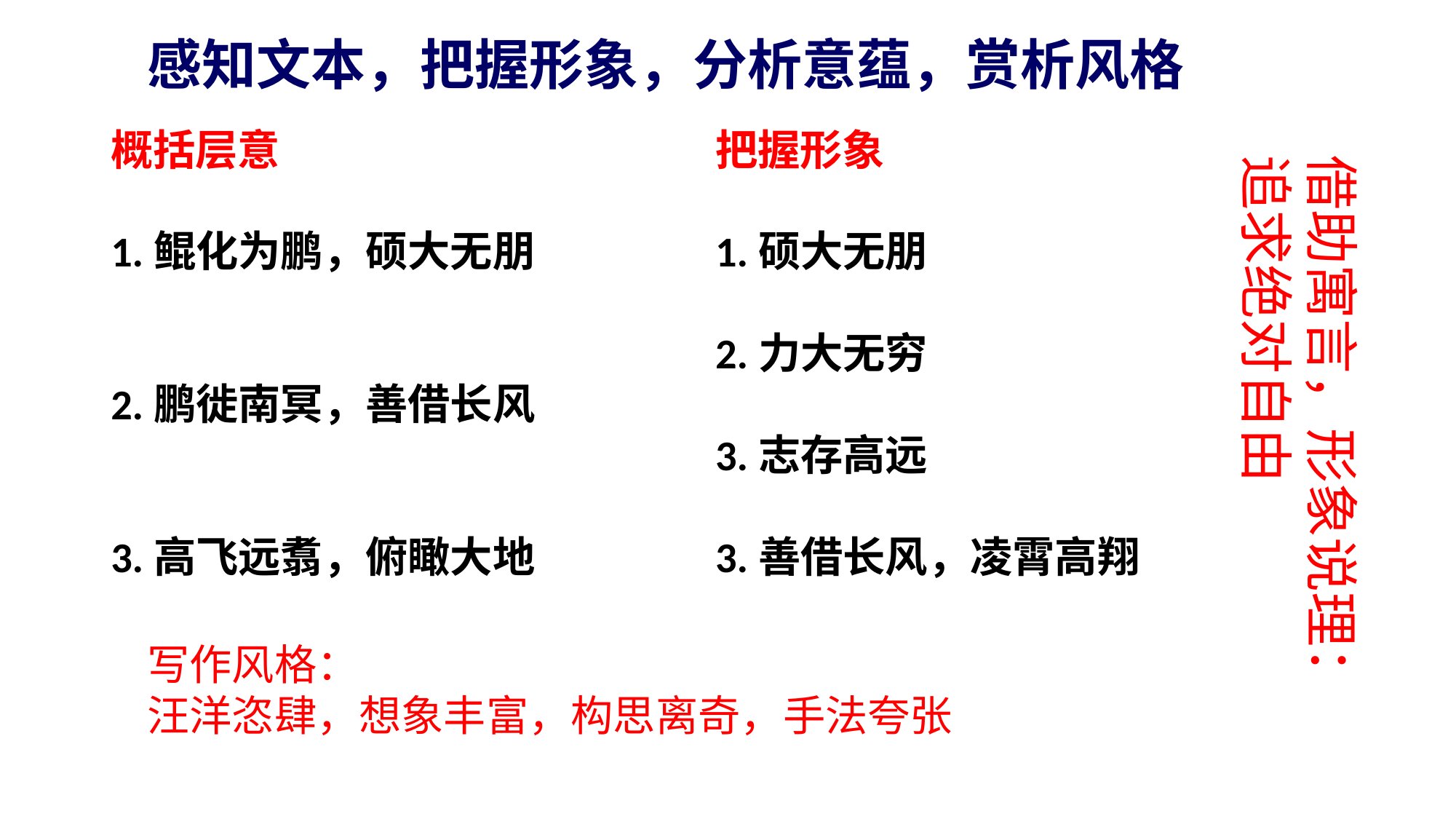

感知文本，把握形象，分析意蕴，赏析风格
概括层意

1.鲲化为鹏，硕大无朋

2.鹏徙南冥，善借长风

3.高飞远翥，俯瞰大地
把握形象

1.硕大无朋

2.力大无穷

3.志存高远

3.善借长风，凌霄高翔
借助寓言，形象说理：
追求绝对自由
写作风格：
汪洋恣肆，想象丰富，构思离奇，手法夸张